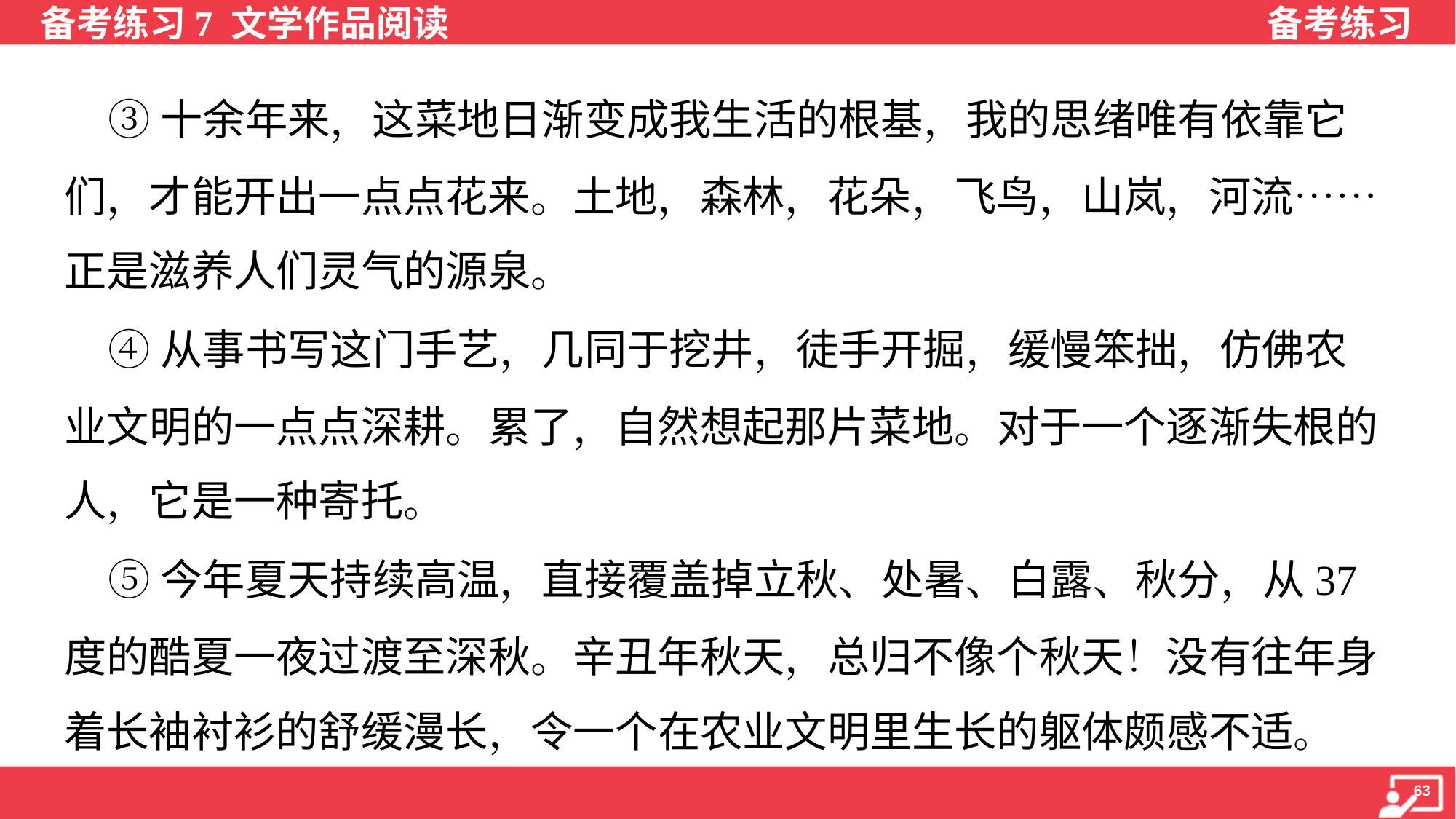

③十余年来，这菜地日渐变成我生活的根基，我的思绪唯有依靠它
们，才能开出一点点花来。土地，森林，花朵，飞鸟，山岚，河流……
正是滋养人们灵气的源泉。
    ④从事书写这门手艺，几同于挖井，徒手开掘，缓慢笨拙，仿佛农
业文明的一点点深耕。累了，自然想起那片菜地。对于一个逐渐失根的
人，它是一种寄托。
    ⑤今年夏天持续高温，直接覆盖掉立秋、处暑、白露、秋分，从37
度的酷夏一夜过渡至深秋。辛丑年秋天，总归不像个秋天！没有往年身
着长袖衬衫的舒缓漫长，令一个在农业文明里生长的躯体颇感不适。